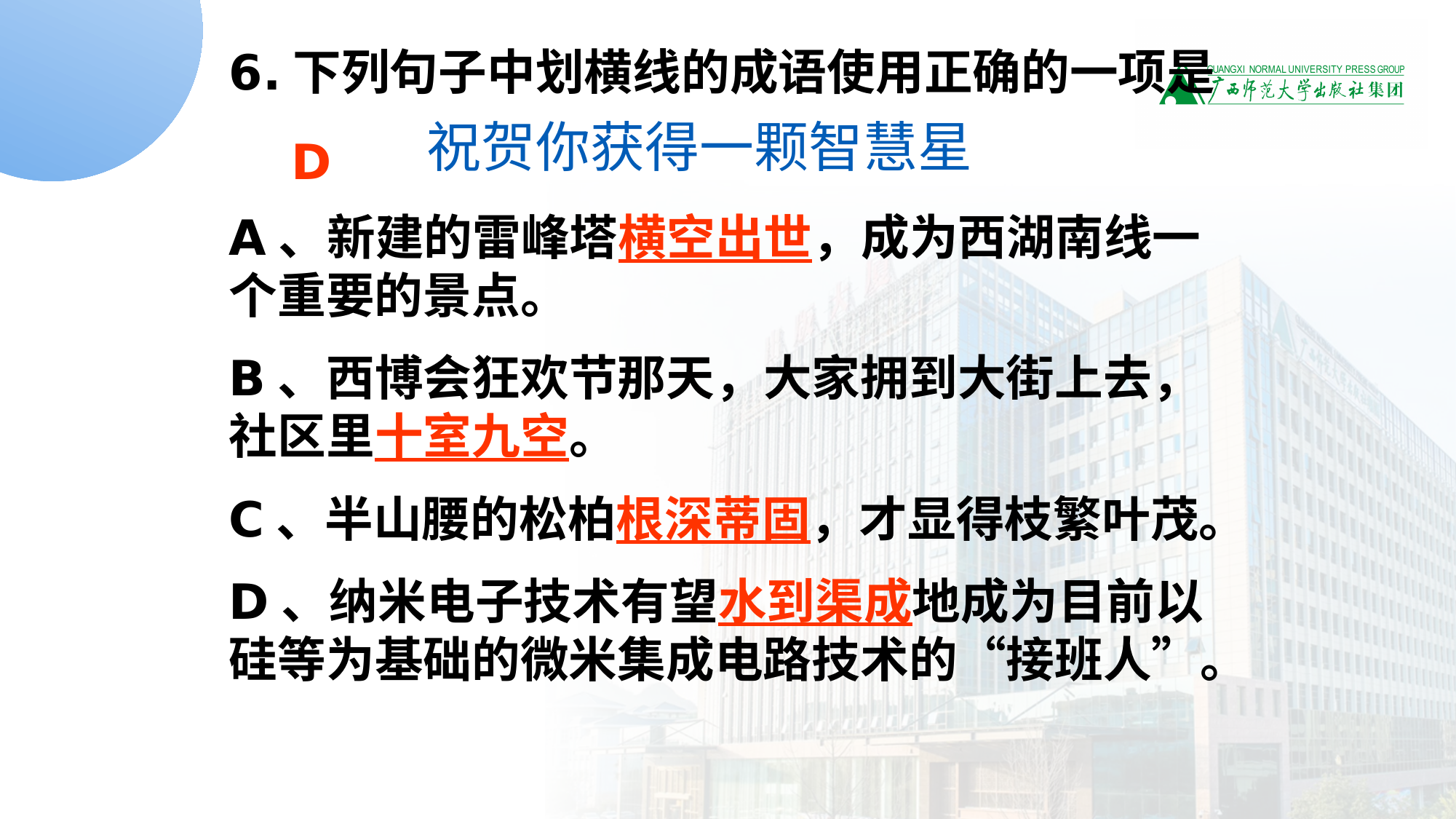

6.下列句子中划横线的成语使用正确的一项是

A、新建的雷峰塔横空出世，成为西湖南线一个重要的景点。
B、西博会狂欢节那天，大家拥到大街上去，社区里十室九空。
C、半山腰的松柏根深蒂固，才显得枝繁叶茂。
D、纳米电子技术有望水到渠成地成为目前以硅等为基础的微米集成电路技术的“接班人”。

祝贺你获得一颗智慧星
D